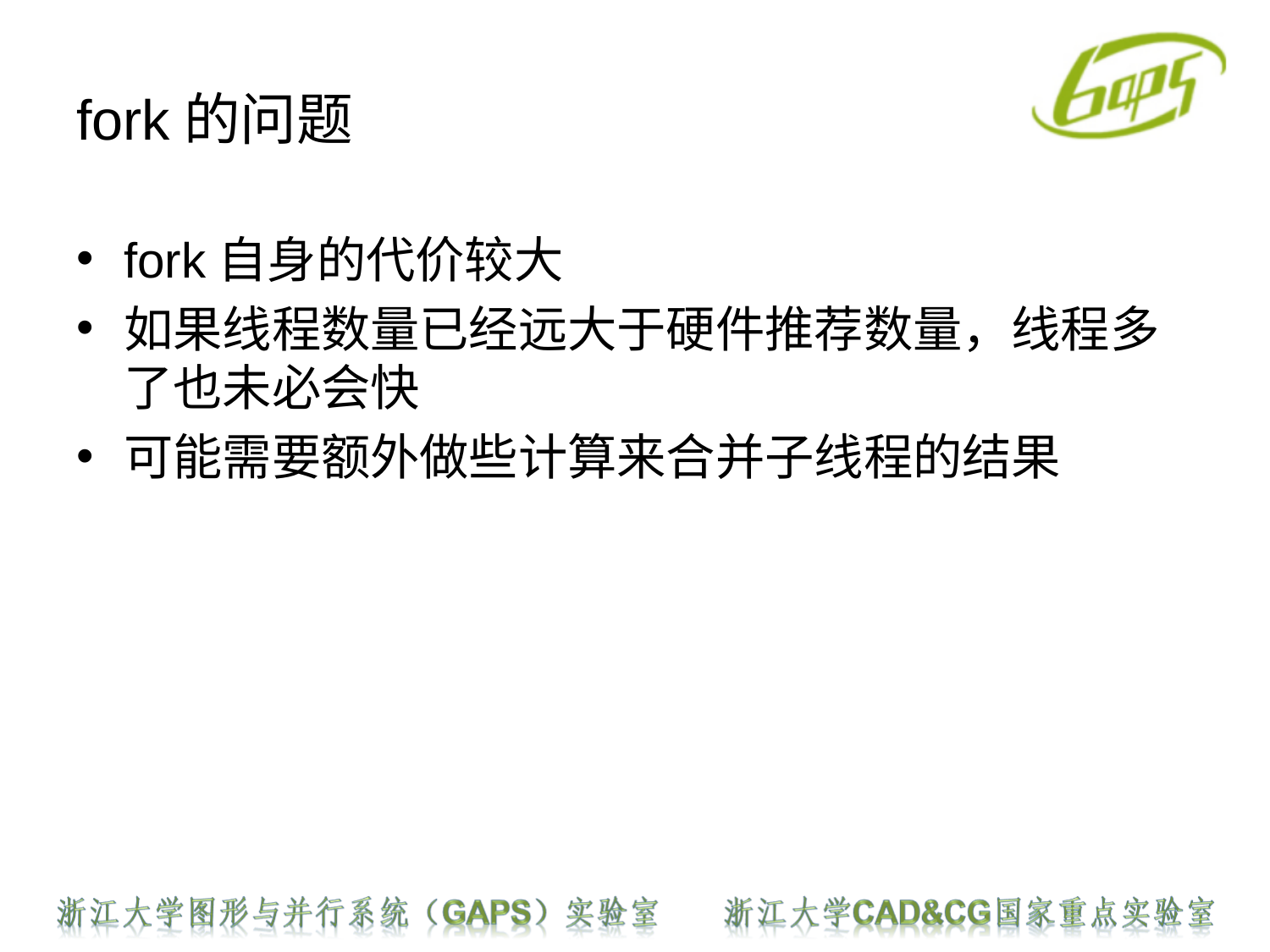

# fork的问题
fork自身的代价较大
如果线程数量已经远大于硬件推荐数量，线程多了也未必会快
可能需要额外做些计算来合并子线程的结果